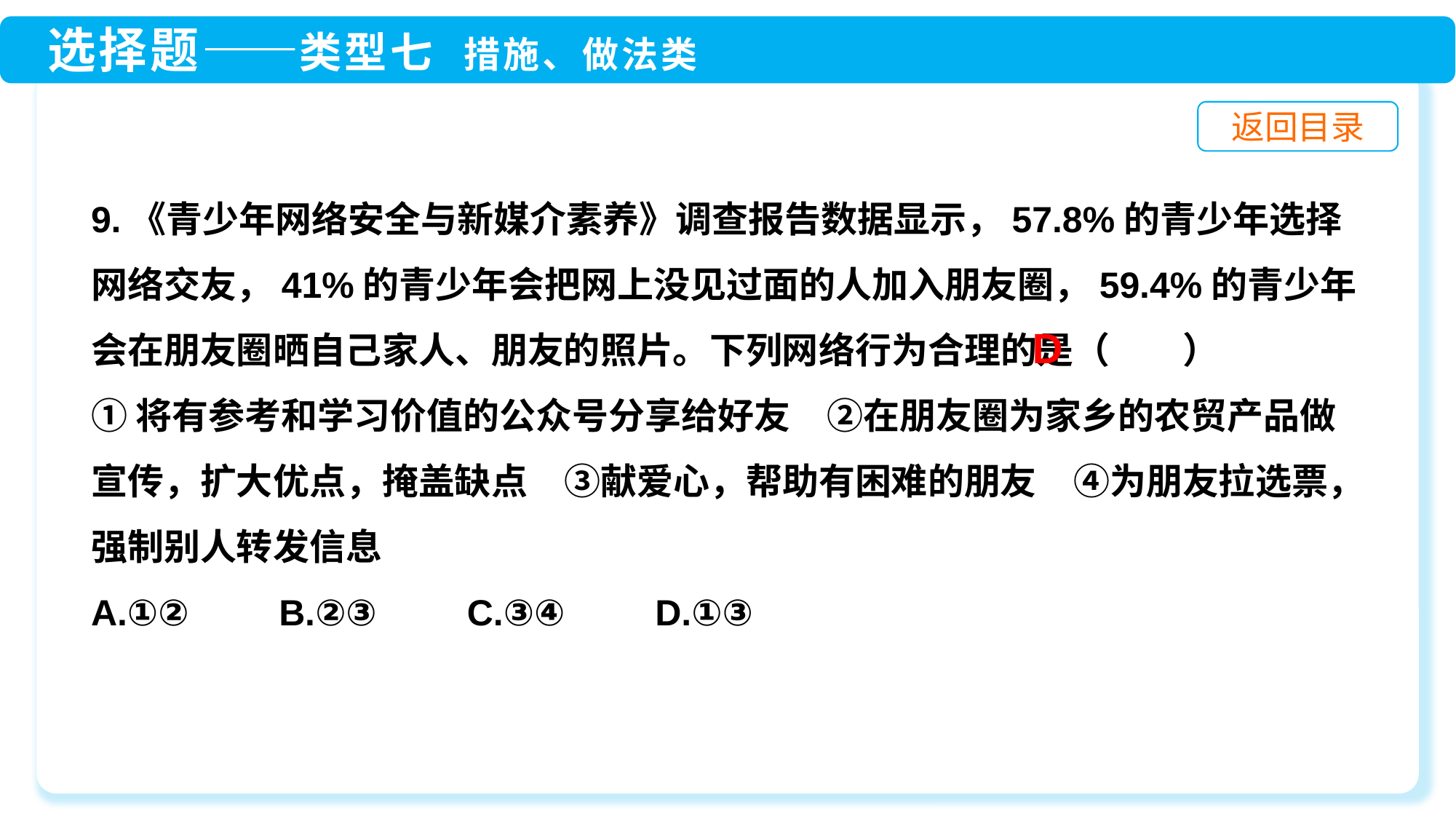

9.《青少年网络安全与新媒介素养》调查报告数据显示，57.8%的青少年选择网络交友，41%的青少年会把网上没见过面的人加入朋友圈，59.4%的青少年会在朋友圈晒自己家人、朋友的照片。下列网络行为合理的是（　　）
①将有参考和学习价值的公众号分享给好友　②在朋友圈为家乡的农贸产品做宣传，扩大优点，掩盖缺点　③献爱心，帮助有困难的朋友　④为朋友拉选票，强制别人转发信息
A.①②　　B.②③　　C.③④　　D.①③

D